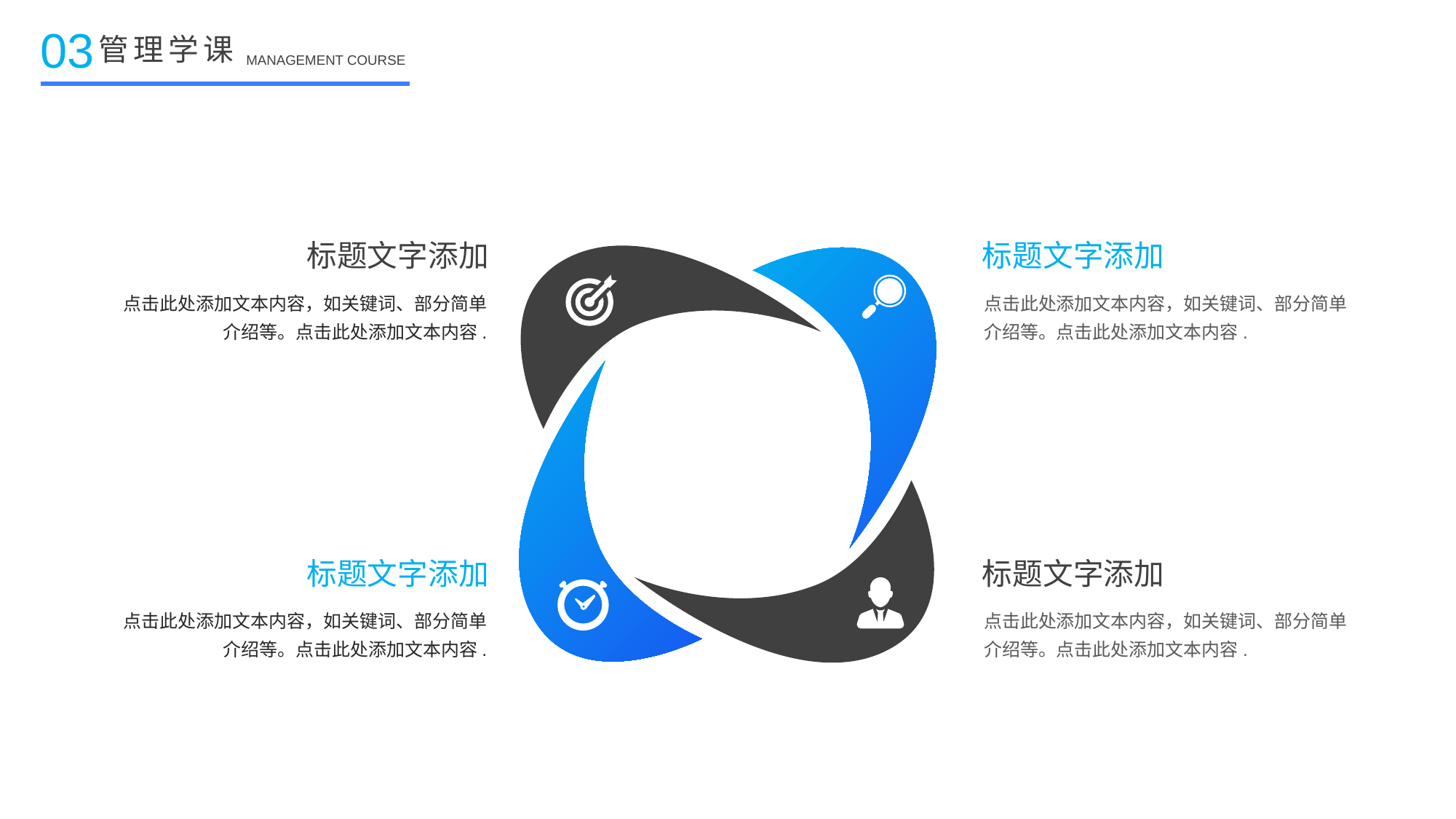

03
管理学课
MANAGEMENT COURSE

标题文字添加
标题文字添加

点击此处添加文本内容，如关键词、部分简单介绍等。点击此处添加文本内容.
点击此处添加文本内容，如关键词、部分简单介绍等。点击此处添加文本内容.

标题文字添加
标题文字添加

点击此处添加文本内容，如关键词、部分简单介绍等。点击此处添加文本内容.
点击此处添加文本内容，如关键词、部分简单介绍等。点击此处添加文本内容.